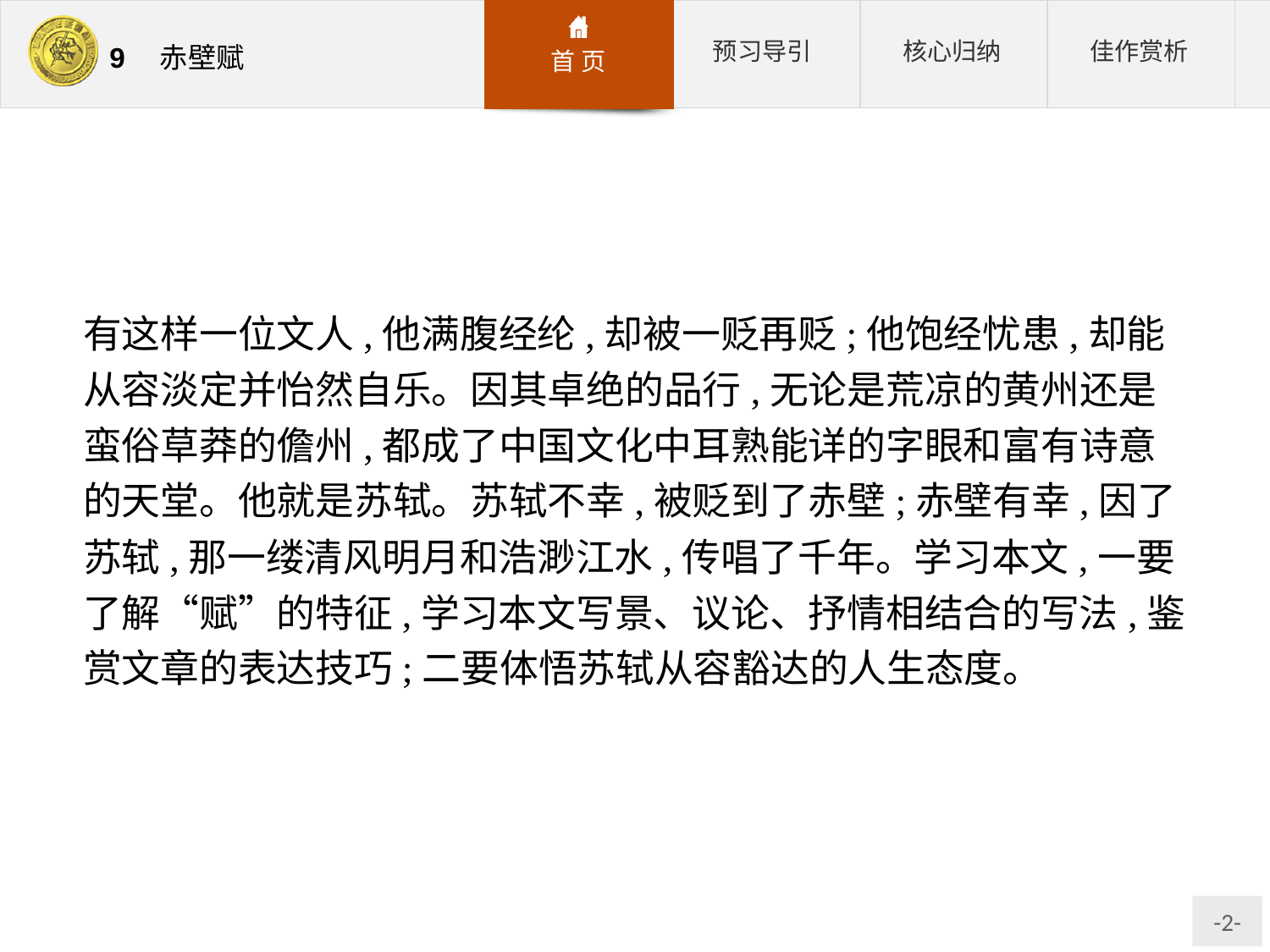

有这样一位文人,他满腹经纶,却被一贬再贬;他饱经忧患,却能从容淡定并怡然自乐。因其卓绝的品行,无论是荒凉的黄州还是蛮俗草莽的儋州,都成了中国文化中耳熟能详的字眼和富有诗意的天堂。他就是苏轼。苏轼不幸,被贬到了赤壁;赤壁有幸,因了苏轼,那一缕清风明月和浩渺江水,传唱了千年。学习本文,一要了解“赋”的特征,学习本文写景、议论、抒情相结合的写法,鉴赏文章的表达技巧;二要体悟苏轼从容豁达的人生态度。